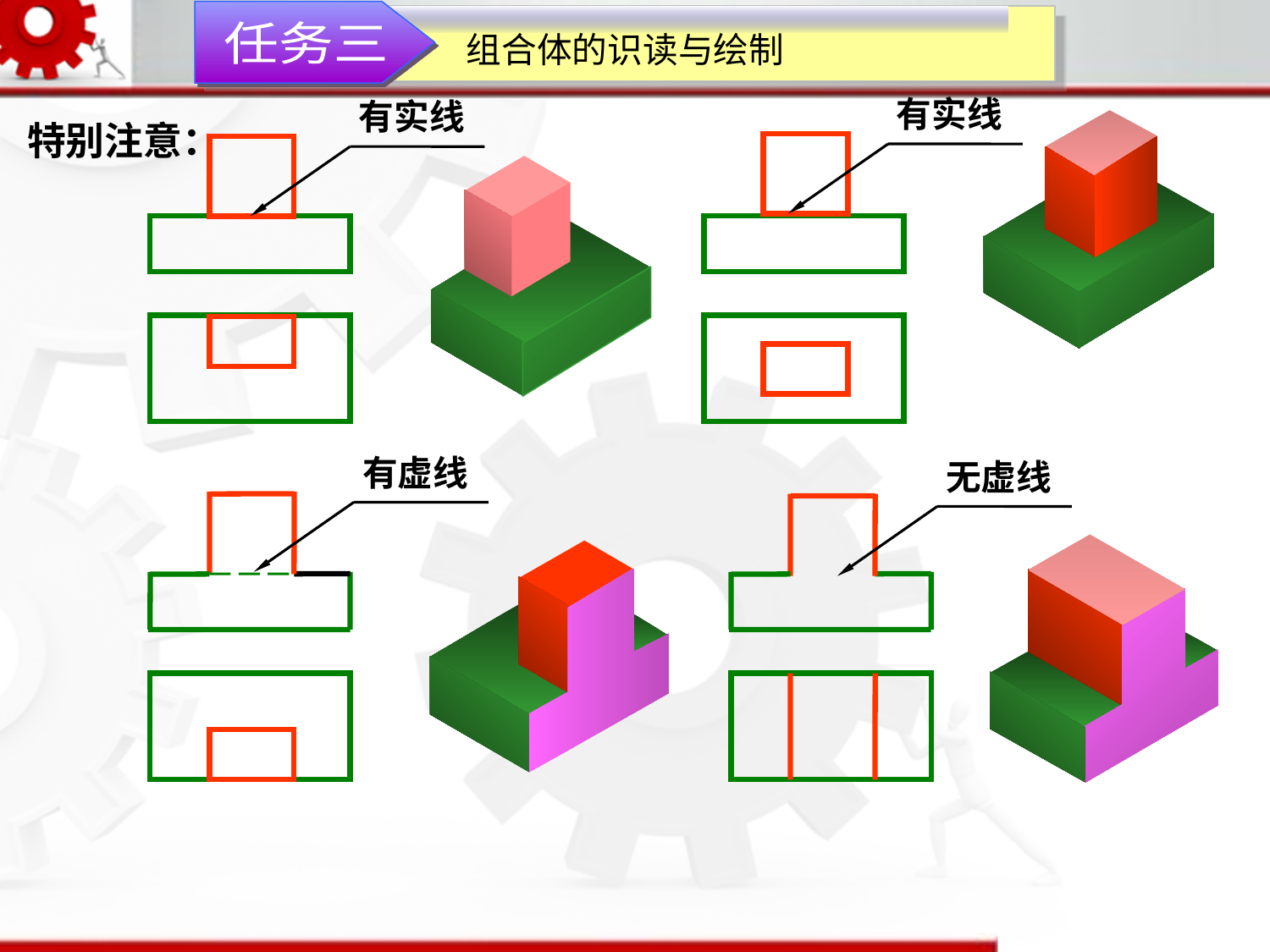

任务三
组合体的识读与绘制
有实线

有实线

特别注意：

有虚线

无虚线